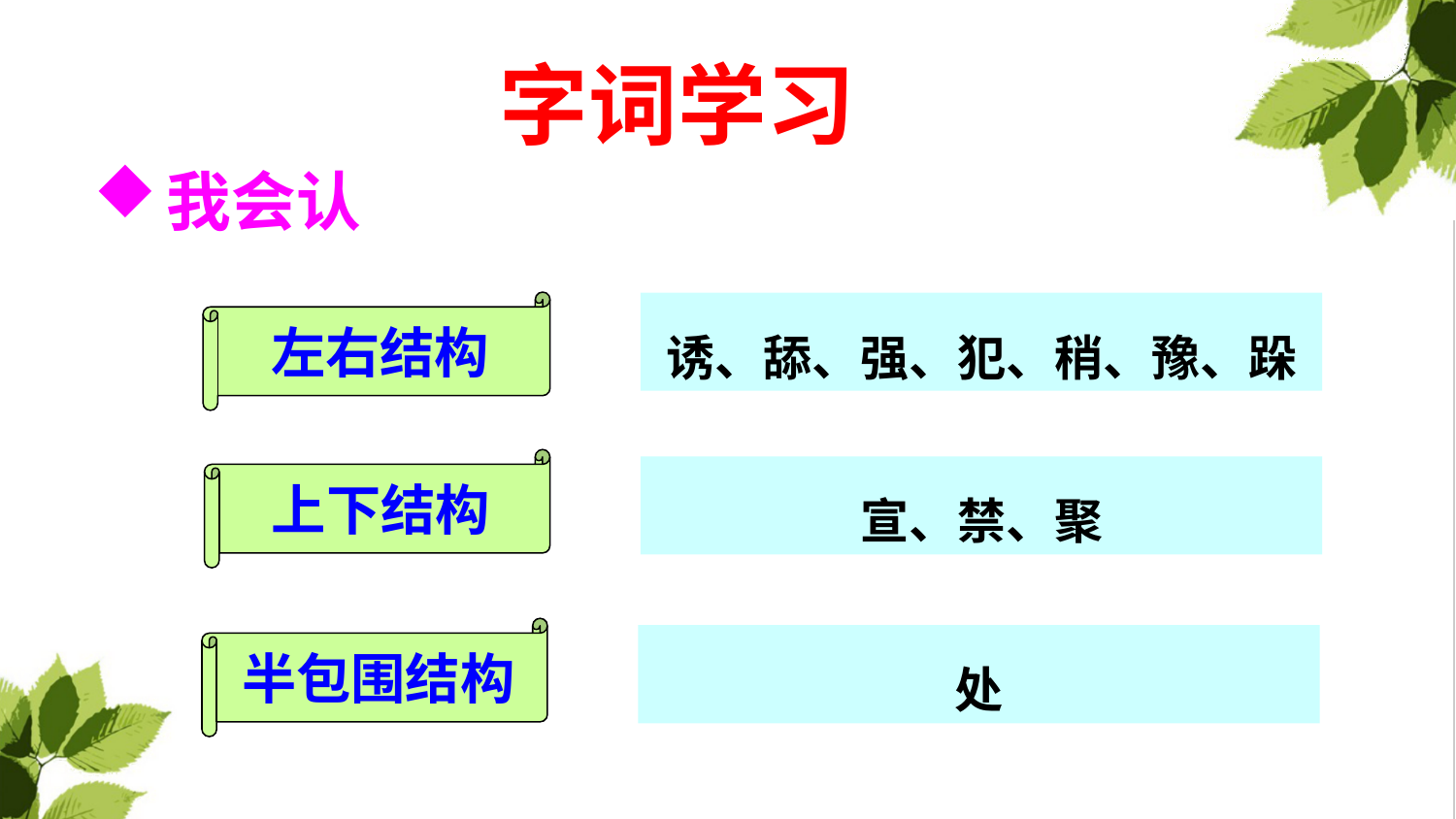

字词学习
我会认
左右结构
诱、舔、强、犯、稍、豫、跺
上下结构
宣、禁、聚
半包围结构
处